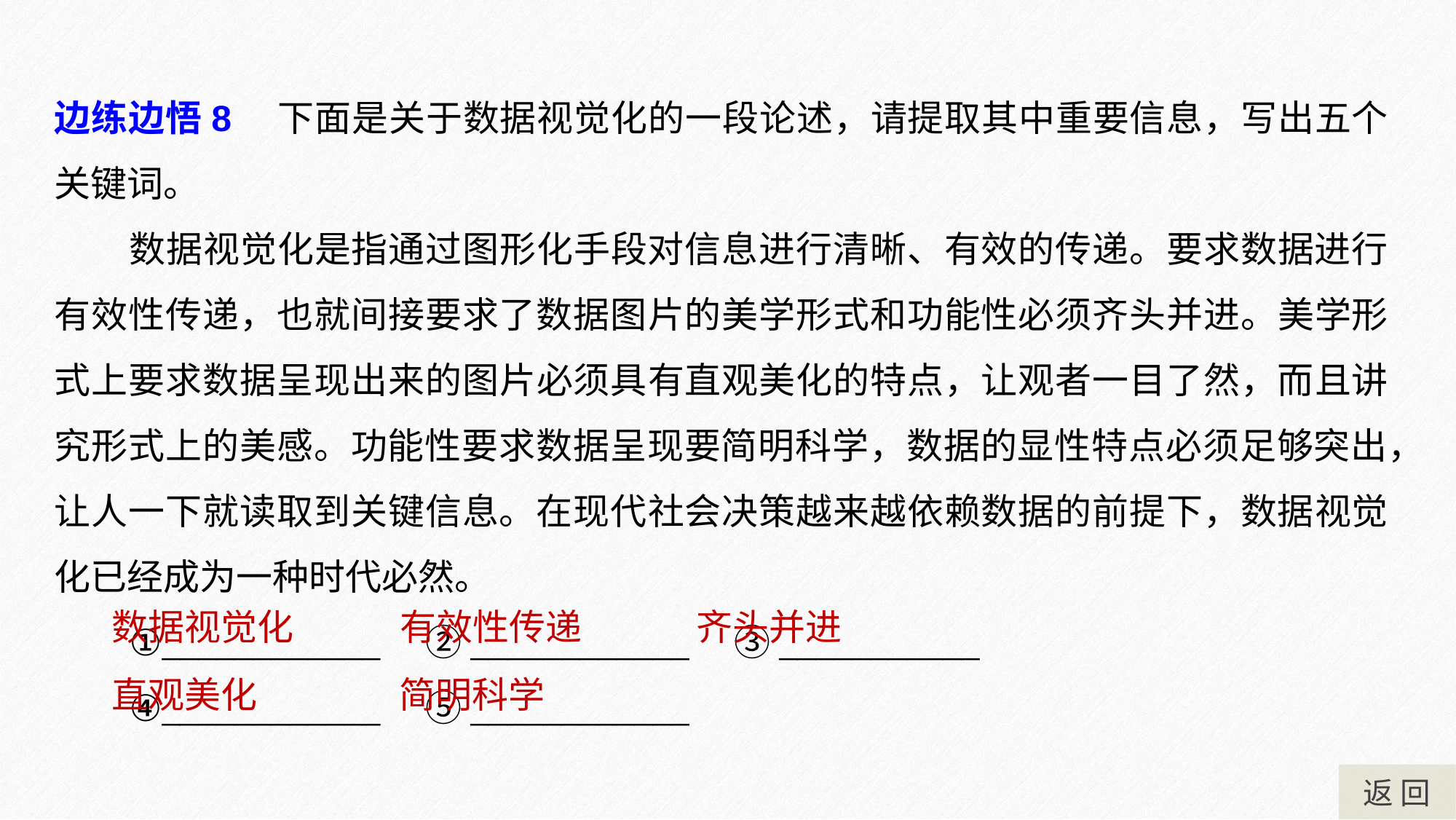

边练边悟8　下面是关于数据视觉化的一段论述，请提取其中重要信息，写出五个关键词。
数据视觉化是指通过图形化手段对信息进行清晰、有效的传递。要求数据进行有效性传递，也就间接要求了数据图片的美学形式和功能性必须齐头并进。美学形式上要求数据呈现出来的图片必须具有直观美化的特点，让观者一目了然，而且讲究形式上的美感。功能性要求数据呈现要简明科学，数据的显性特点必须足够突出，让人一下就读取到关键信息。在现代社会决策越来越依赖数据的前提下，数据视觉化已经成为一种时代必然。
①____________　②____________　③___________
④____________　⑤____________
数据视觉化
有效性传递
齐头并进
直观美化
简明科学
返 回